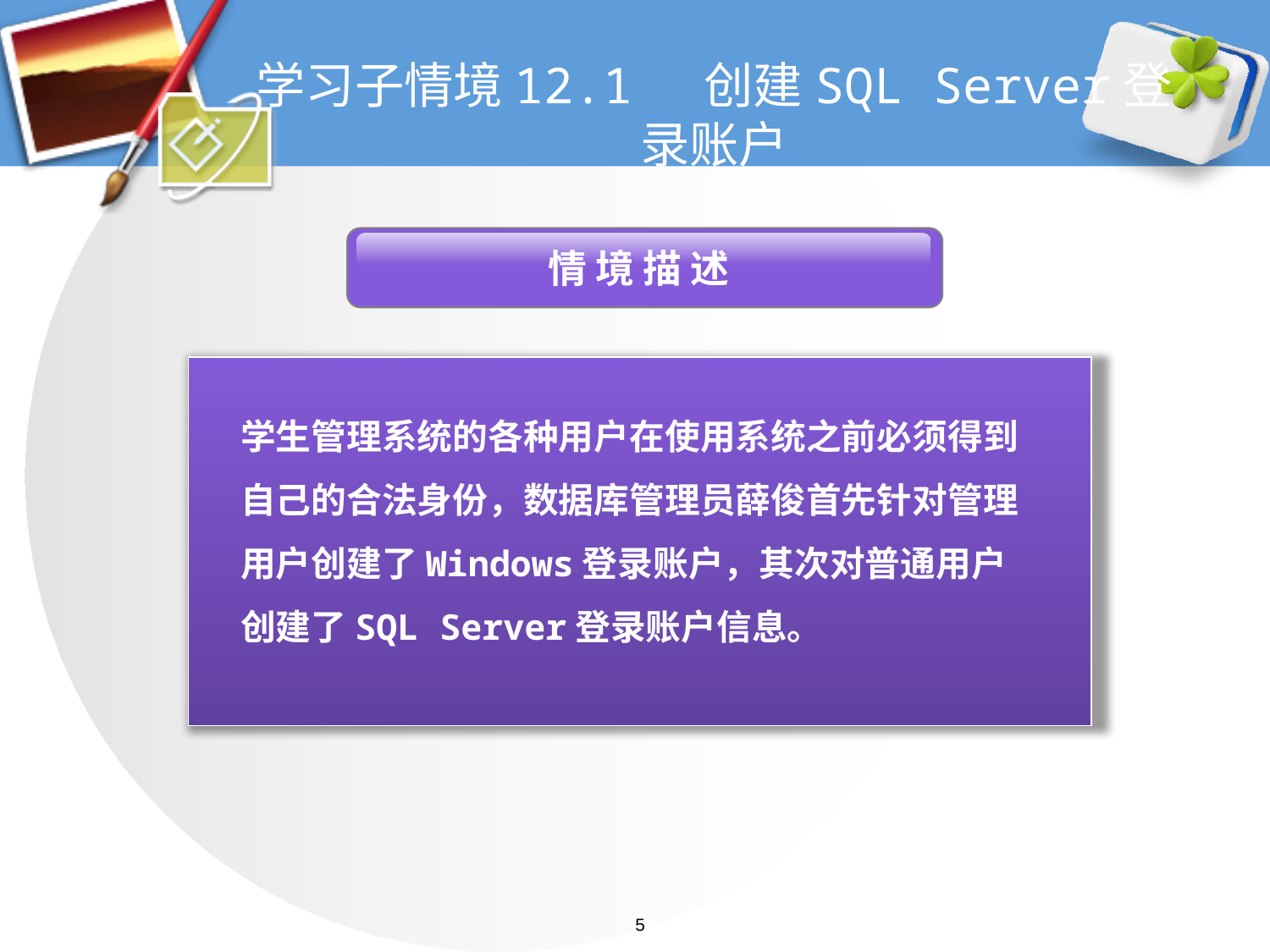

# 学习子情境12.1  创建SQL Server登录账户

  情 境 描 述

学生管理系统的各种用户在使用系统之前必须得到
自己的合法身份，数据库管理员薛俊首先针对管理
用户创建了Windows登录账户，其次对普通用户创建了SQL Server登录账户信息。
5